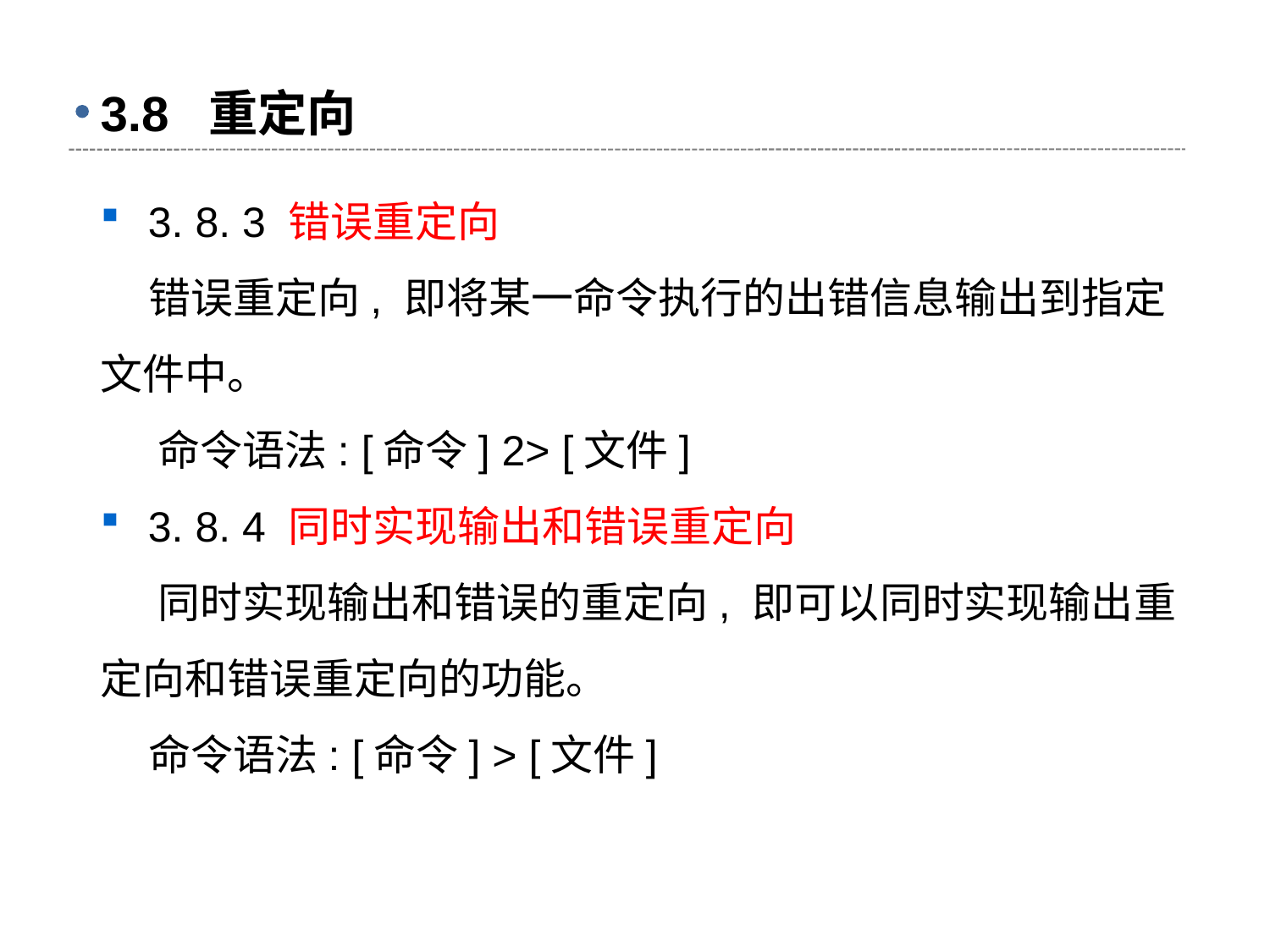

# 3.8  重定向
3. 8. 3 错误重定向
    错误重定向, 即将某一命令执行的出错信息输出到指定文件中。
     命令语法: [命令] 2> [文件]
3. 8. 4 同时实现输出和错误重定向
     同时实现输出和错误的重定向, 即可以同时实现输出重定向和错误重定向的功能。
    命令语法: [命令] > [文件]